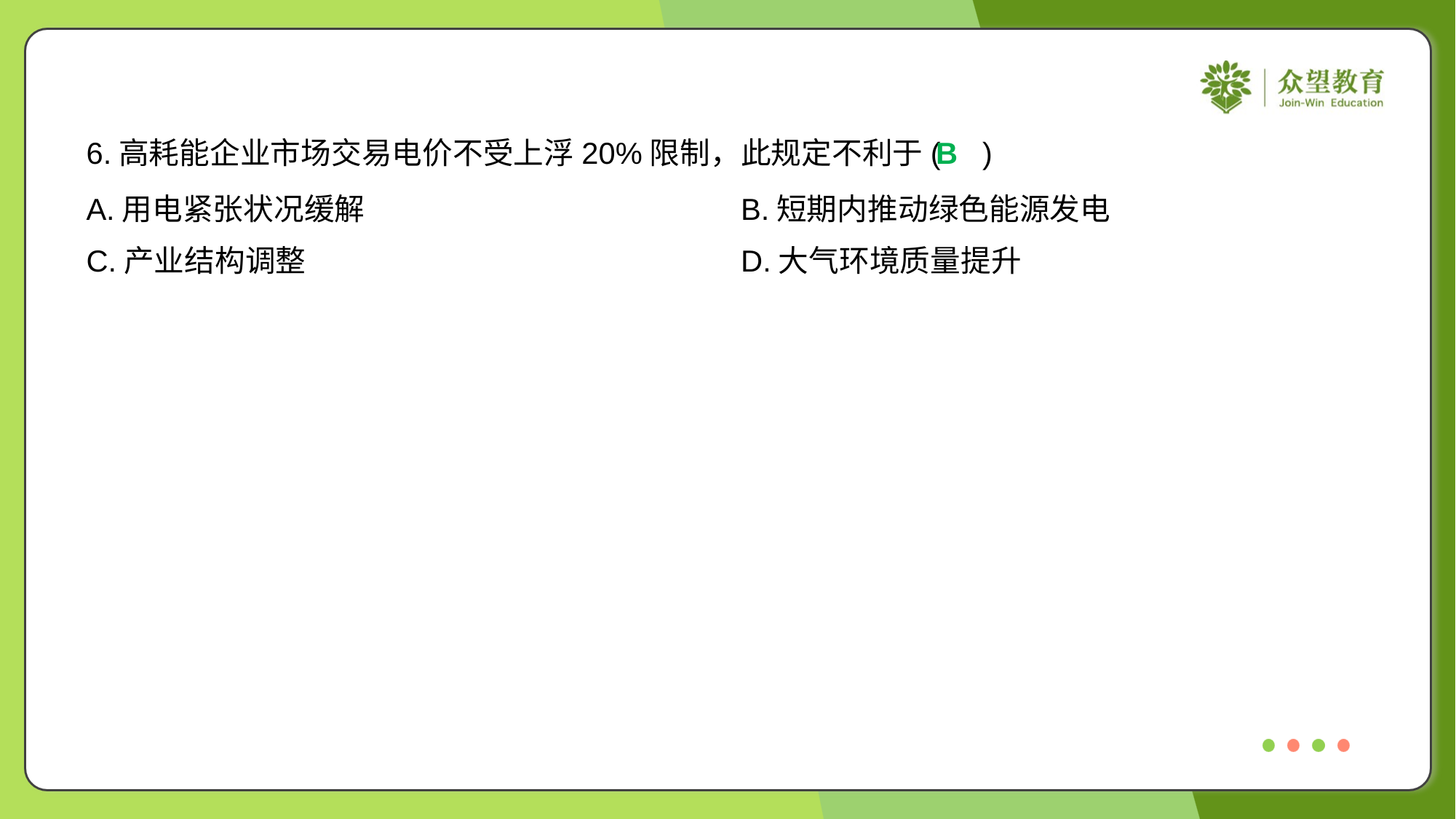

6.高耗能企业市场交易电价不受上浮20%限制，此规定不利于(     )
B
A.用电紧张状况缓解	B.短期内推动绿色能源发电
C.产业结构调整	D.大气环境质量提升